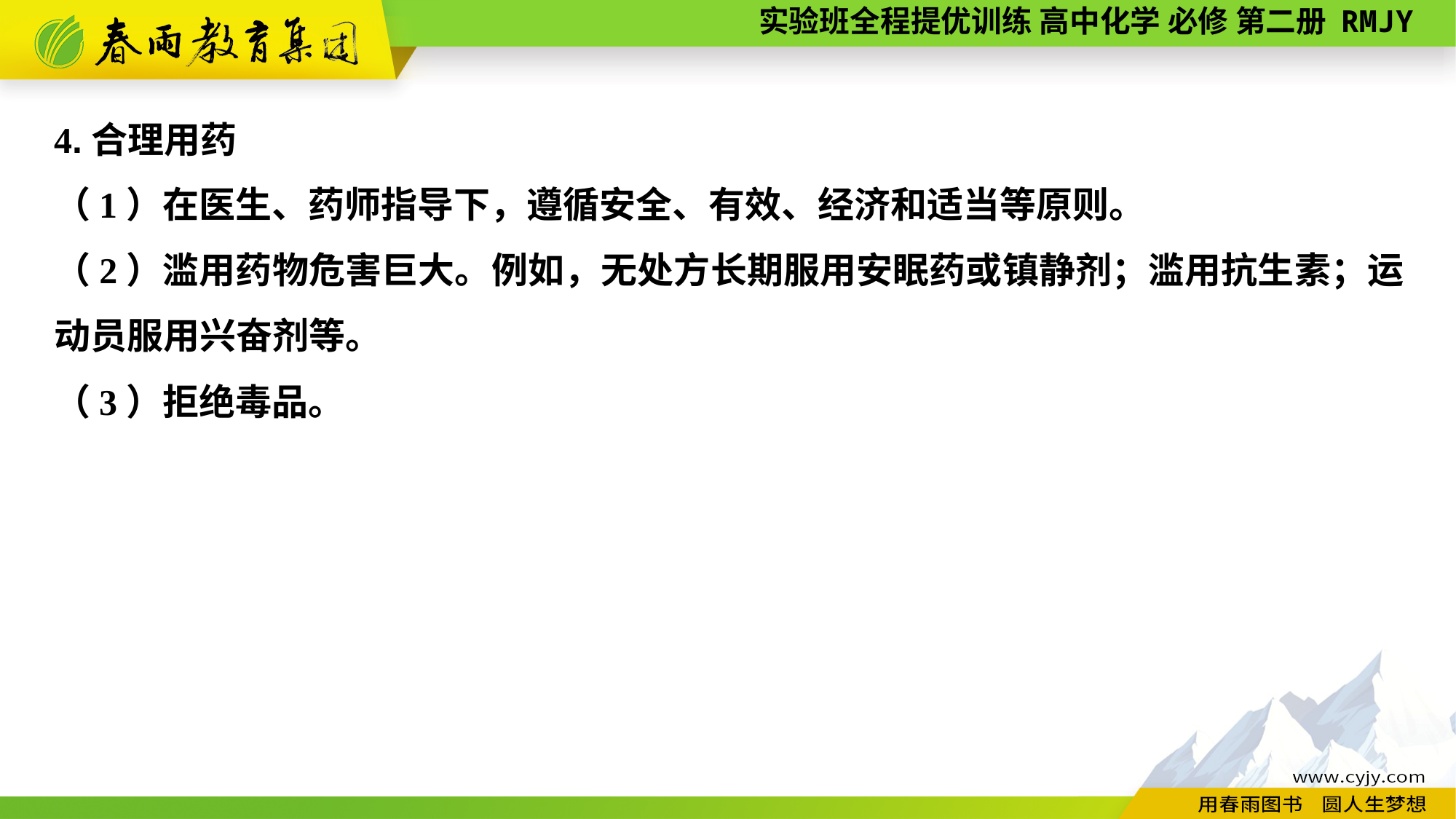

4.合理用药
（1）在医生、药师指导下，遵循安全、有效、经济和适当等原则。
（2）滥用药物危害巨大。例如，无处方长期服用安眠药或镇静剂；滥用抗生素；运动员服用兴奋剂等。
（3）拒绝毒品。